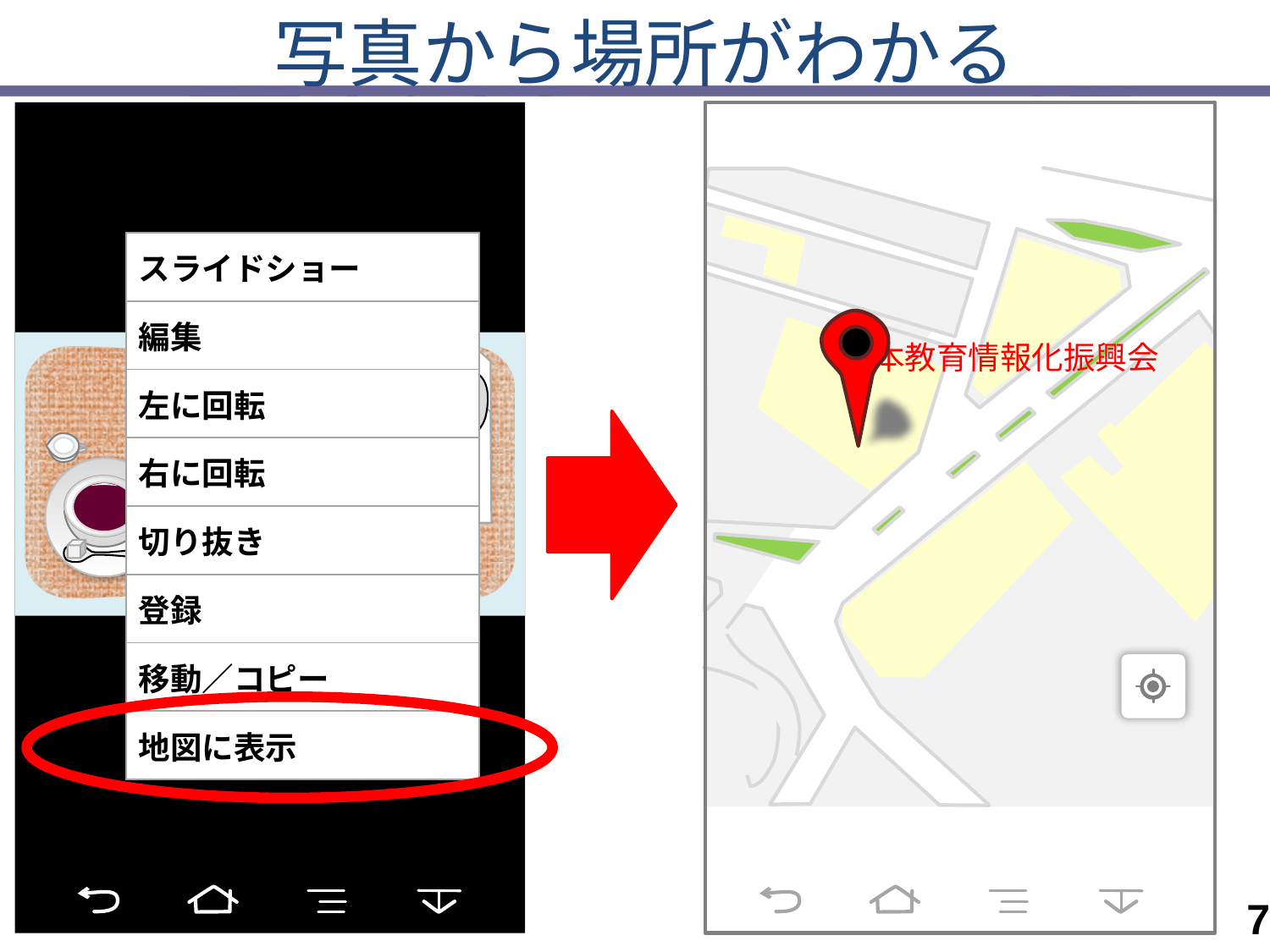

写真から場所がわかる

日本教育情報化振興会

| スライドショー |
| --- |
| 編集 |
| 左に回転 |
| 右に回転 |
| 切り抜き |
| 登録 |
| 移動／コピー |
| 地図に表示 |

7